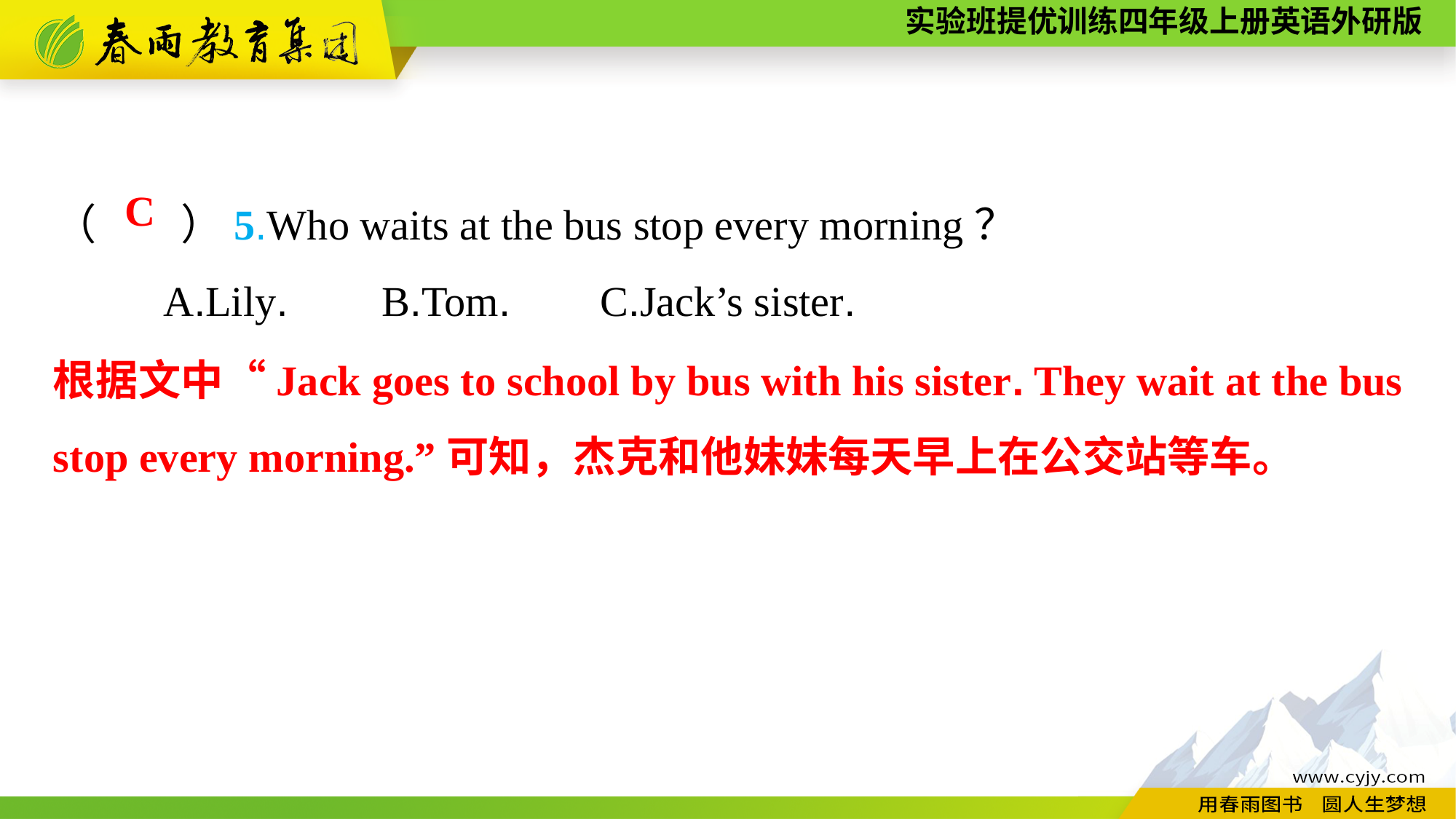

（　　）5.Who waits at the bus stop every morning？
	A.Lily.	B.Tom.	C.Jack’s sister.
C
根据文中“Jack goes to school by bus with his sister. They wait at the bus stop every morning.”可知，杰克和他妹妹每天早上在公交站等车。